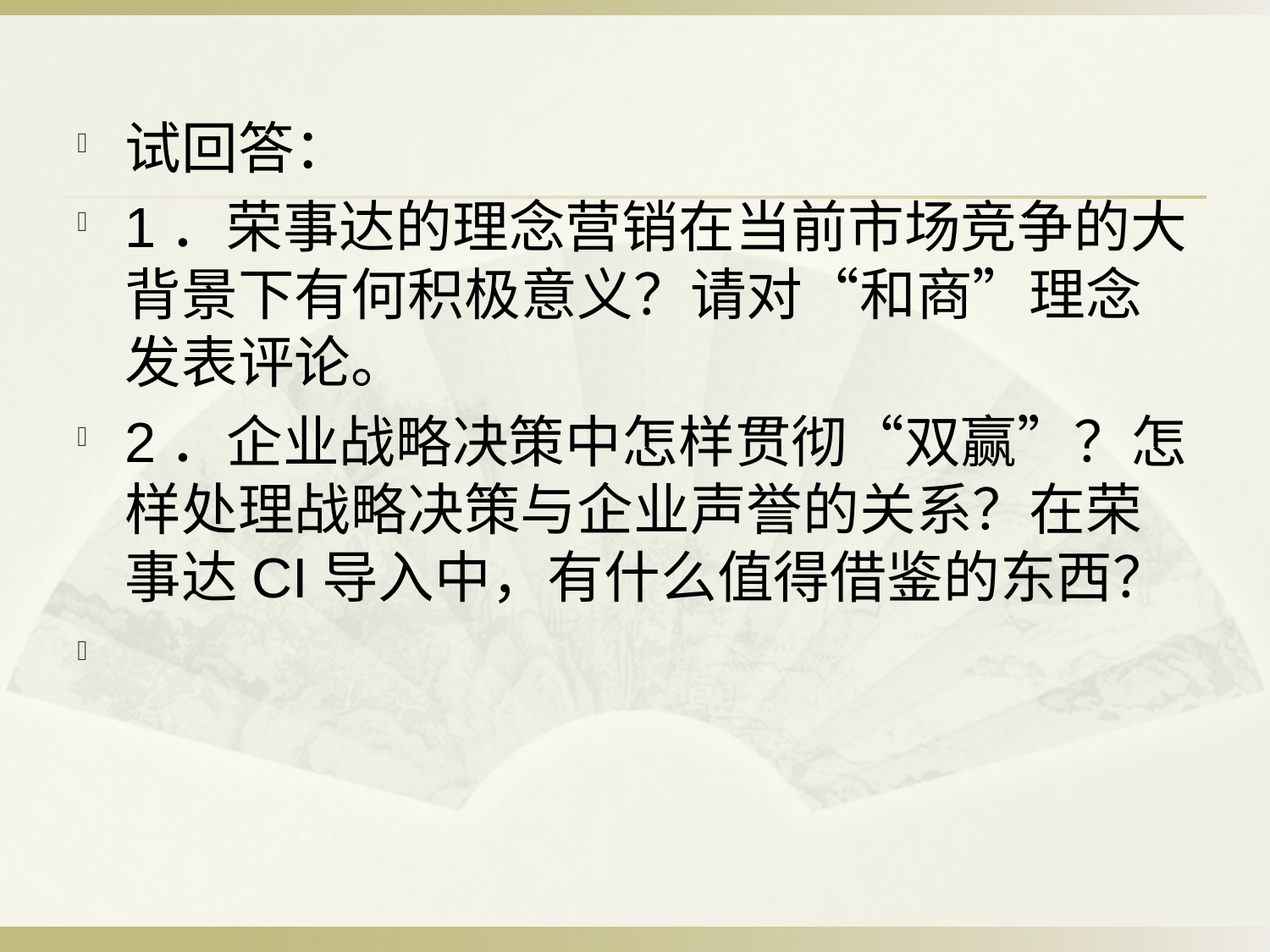

#
试回答：
1．荣事达的理念营销在当前市场竞争的大背景下有何积极意义？请对“和商”理念发表评论。
2．企业战略决策中怎样贯彻“双赢”？怎样处理战略决策与企业声誉的关系？在荣事达CI导入中，有什么值得借鉴的东西？